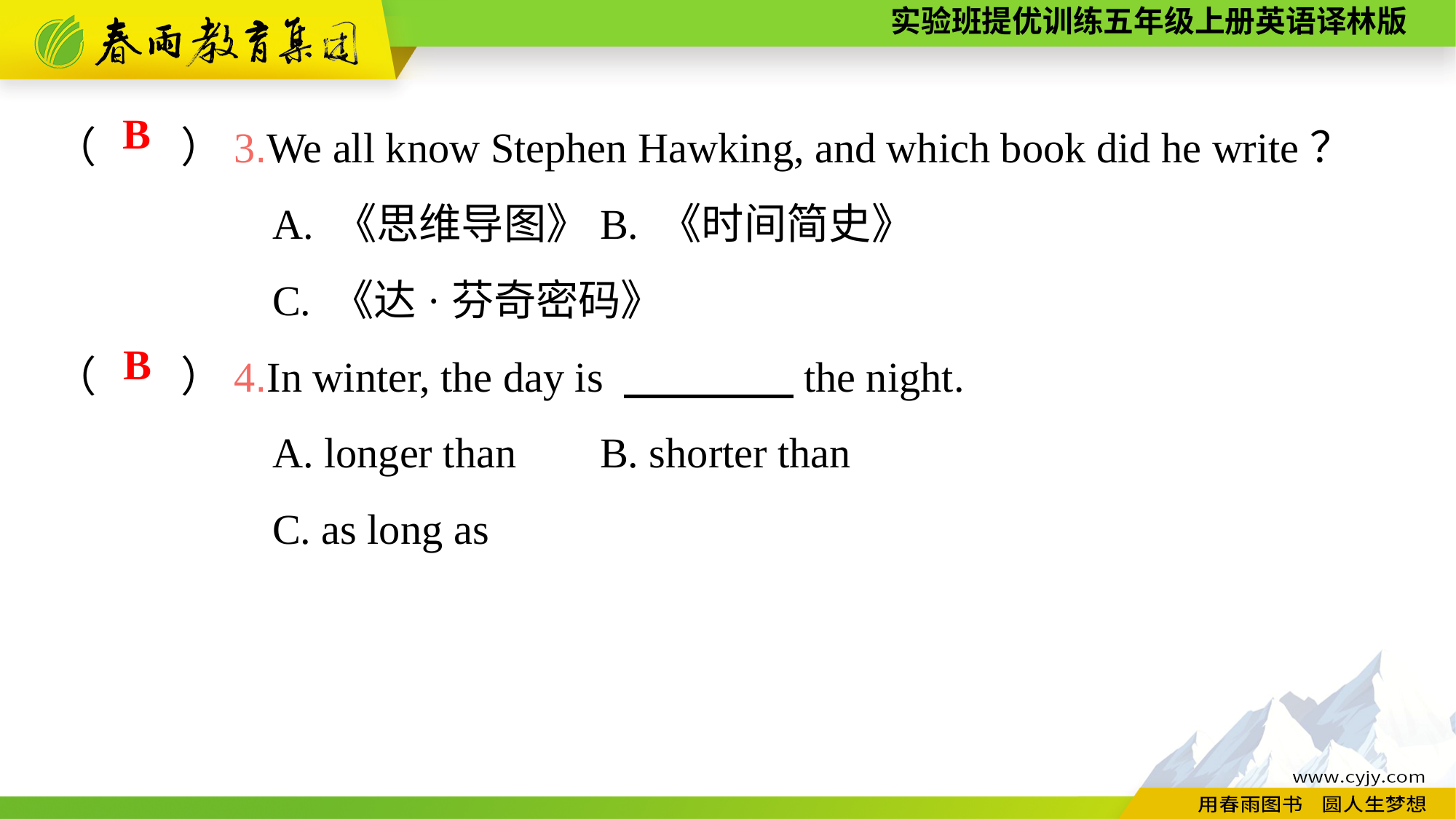

（　　）3.We all know Stephen Hawking, and which book did he write？
		A. 《思维导图》	B. 《时间简史》
		C. 《达·芬奇密码》
（　　）4.In winter, the day is 　　　　the night.
		A. longer than	B. shorter than
		C. as long as
B
B